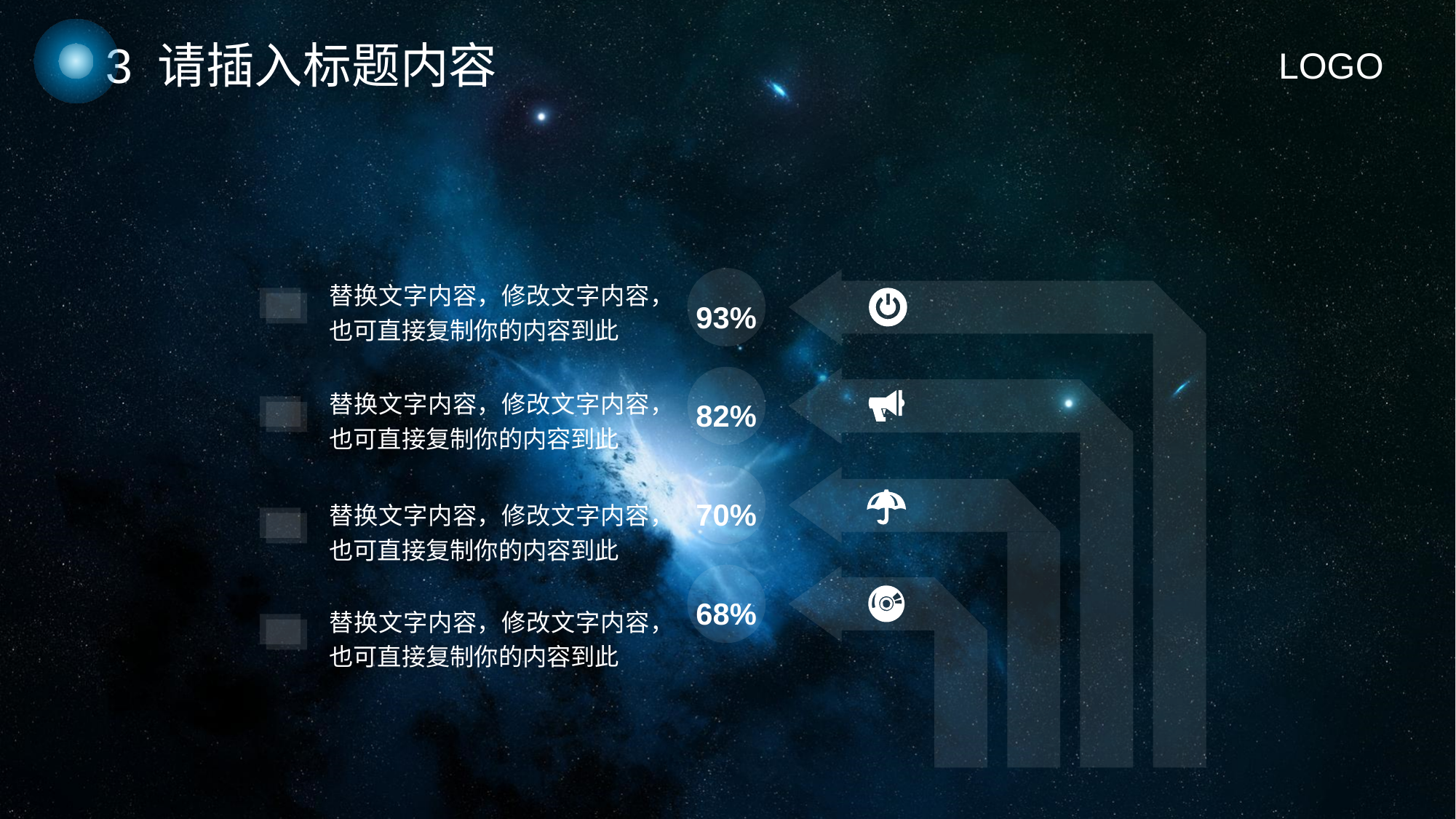

3 请插入标题内容
LOGO

93%

替换文字内容，修改文字内容，也可直接复制你的内容到此

82%

替换文字内容，修改文字内容，也可直接复制你的内容到此

70%

替换文字内容，修改文字内容，也可直接复制你的内容到此

68%

替换文字内容，修改文字内容，也可直接复制你的内容到此